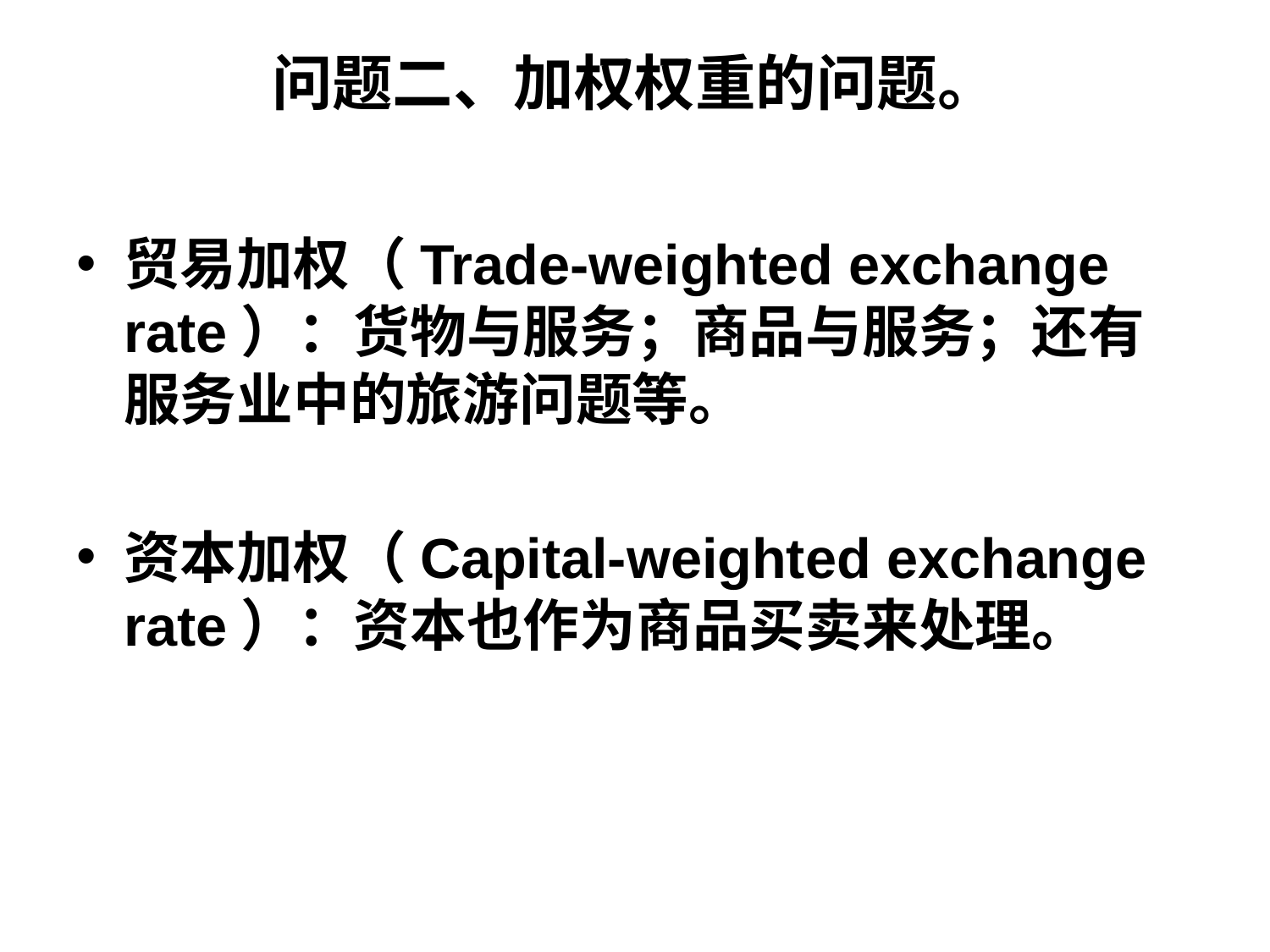

# 问题二、加权权重的问题。
贸易加权（Trade-weighted exchange rate）：货物与服务；商品与服务；还有服务业中的旅游问题等。

资本加权（Capital-weighted exchange rate）：资本也作为商品买卖来处理。